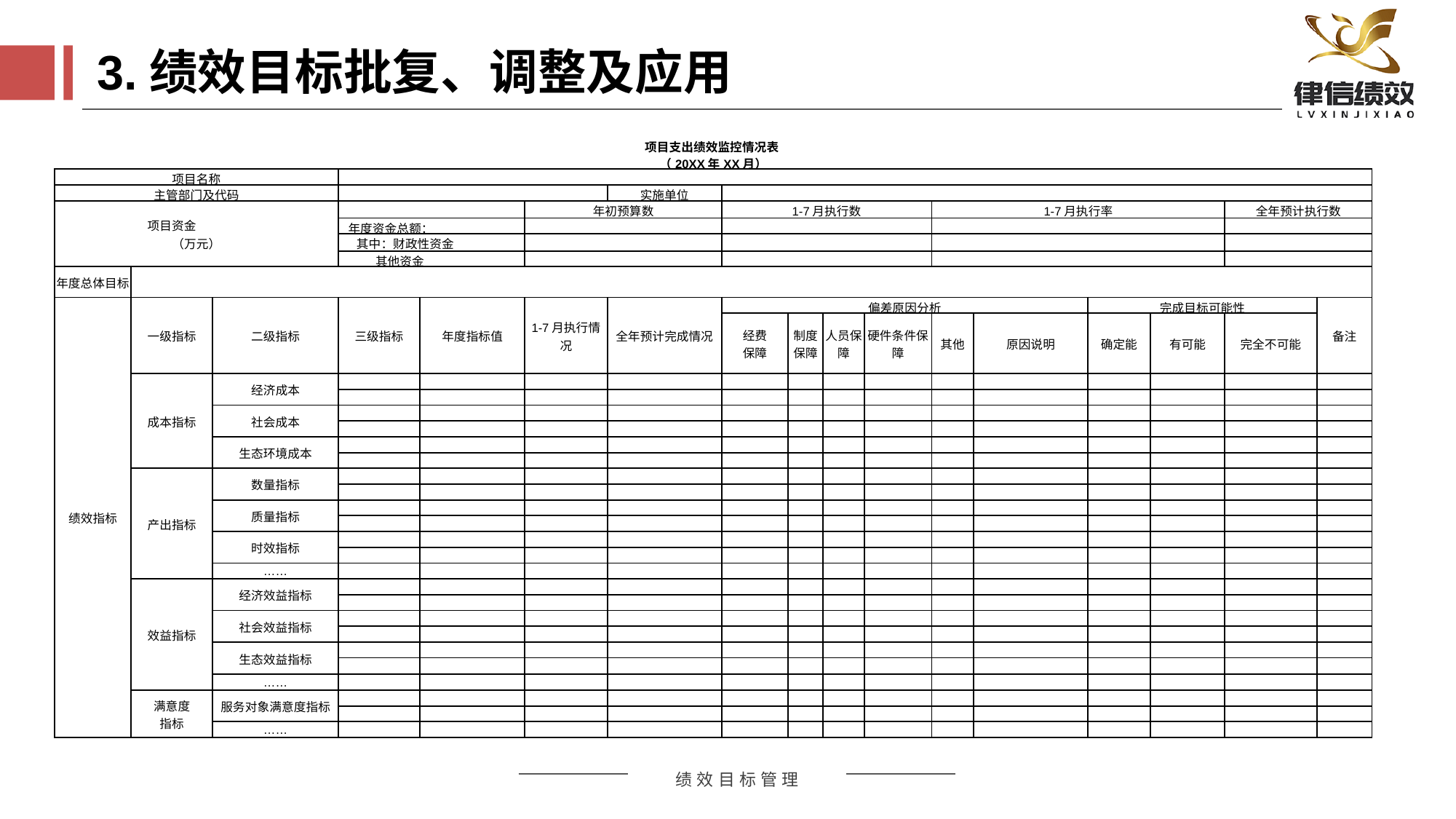

3.绩效目标批复、调整及应用
| 项目支出绩效监控情况表 |  |  |  |  |  |  |  |  |  |  |  |  |  |  |  |  |
| --- | --- | --- | --- | --- | --- | --- | --- | --- | --- | --- | --- | --- | --- | --- | --- | --- |
| （20XX年XX月） |  |  |  |  |  |  |  |  |  |  |  |  |  |  |  |  |
| 项目名称 |  |  |  |  |  |  |  |  |  |  |  |  |  |  |  |  |
| 主管部门及代码 |  |  |  |  |  | 实施单位 |  |  |  |  |  |  |  |  |  |  |
| 项目资金 （万元） |  |  |  |  | 年初预算数 |  | 1-7月执行数 |  |  |  | 1-7月执行率 |  |  |  | 全年预计执行数 |  |
|  |  |  | 年度资金总额： |  |  |  |  |  |  |  |  |  |  |  |  |  |
|  |  |  | 其中：财政性资金 |  |  |  |  |  |  |  |  |  |  |  |  |  |
|  |  |  | 其他资金 |  |  |  |  |  |  |  |  |  |  |  |  |  |
| 年度总体目标 |  |  |  |  |  |  |  |  |  |  |  |  |  |  |  |  |
| 绩效指标 | 一级指标 | 二级指标 | 三级指标 | 年度指标值 | 1-7月执行情况 | 全年预计完成情况 | 偏差原因分析 |  |  |  |  |  | 完成目标可能性 |  |  | 备注 |
|  |  |  |  |  |  |  | 经费 保障 | 制度保障 | 人员保障 | 硬件条件保障 | 其他 | 原因说明 | 确定能 | 有可能 | 完全不可能 |  |
|  | 成本指标 | 经济成本 |  |  |  |  |  |  |  |  |  |  |  |  |  |  |
|  |  |  |  |  |  |  |  |  |  |  |  |  |  |  |  |  |
|  |  | 社会成本 |  |  |  |  |  |  |  |  |  |  |  |  |  |  |
|  |  |  |  |  |  |  |  |  |  |  |  |  |  |  |  |  |
|  |  | 生态环境成本 |  |  |  |  |  |  |  |  |  |  |  |  |  |  |
|  |  |  |  |  |  |  |  |  |  |  |  |  |  |  |  |  |
|  | 产出指标 | 数量指标 |  |  |  |  |  |  |  |  |  |  |  |  |  |  |
|  |  |  |  |  |  |  |  |  |  |  |  |  |  |  |  |  |
|  |  | 质量指标 |  |  |  |  |  |  |  |  |  |  |  |  |  |  |
|  |  |  |  |  |  |  |  |  |  |  |  |  |  |  |  |  |
|  |  | 时效指标 |  |  |  |  |  |  |  |  |  |  |  |  |  |  |
|  |  |  |  |  |  |  |  |  |  |  |  |  |  |  |  |  |
|  |  | …… |  |  |  |  |  |  |  |  |  |  |  |  |  |  |
|  | 效益指标 | 经济效益指标 |  |  |  |  |  |  |  |  |  |  |  |  |  |  |
|  |  |  |  |  |  |  |  |  |  |  |  |  |  |  |  |  |
|  |  | 社会效益指标 |  |  |  |  |  |  |  |  |  |  |  |  |  |  |
|  |  |  |  |  |  |  |  |  |  |  |  |  |  |  |  |  |
|  |  | 生态效益指标 |  |  |  |  |  |  |  |  |  |  |  |  |  |  |
|  |  |  |  |  |  |  |  |  |  |  |  |  |  |  |  |  |
|  |  | …… |  |  |  |  |  |  |  |  |  |  |  |  |  |  |
|  | 满意度 指标 | 服务对象满意度指标 |  |  |  |  |  |  |  |  |  |  |  |  |  |  |
|  |  |  |  |  |  |  |  |  |  |  |  |  |  |  |  |  |
|  |  | …… |  |  |  |  |  |  |  |  |  |  |  |  |  |  |
|  |  |  |  |  |  |  |  |  |  |  |  |  |  |  |  |  |
绩效评价
绩效自评
绩效监控